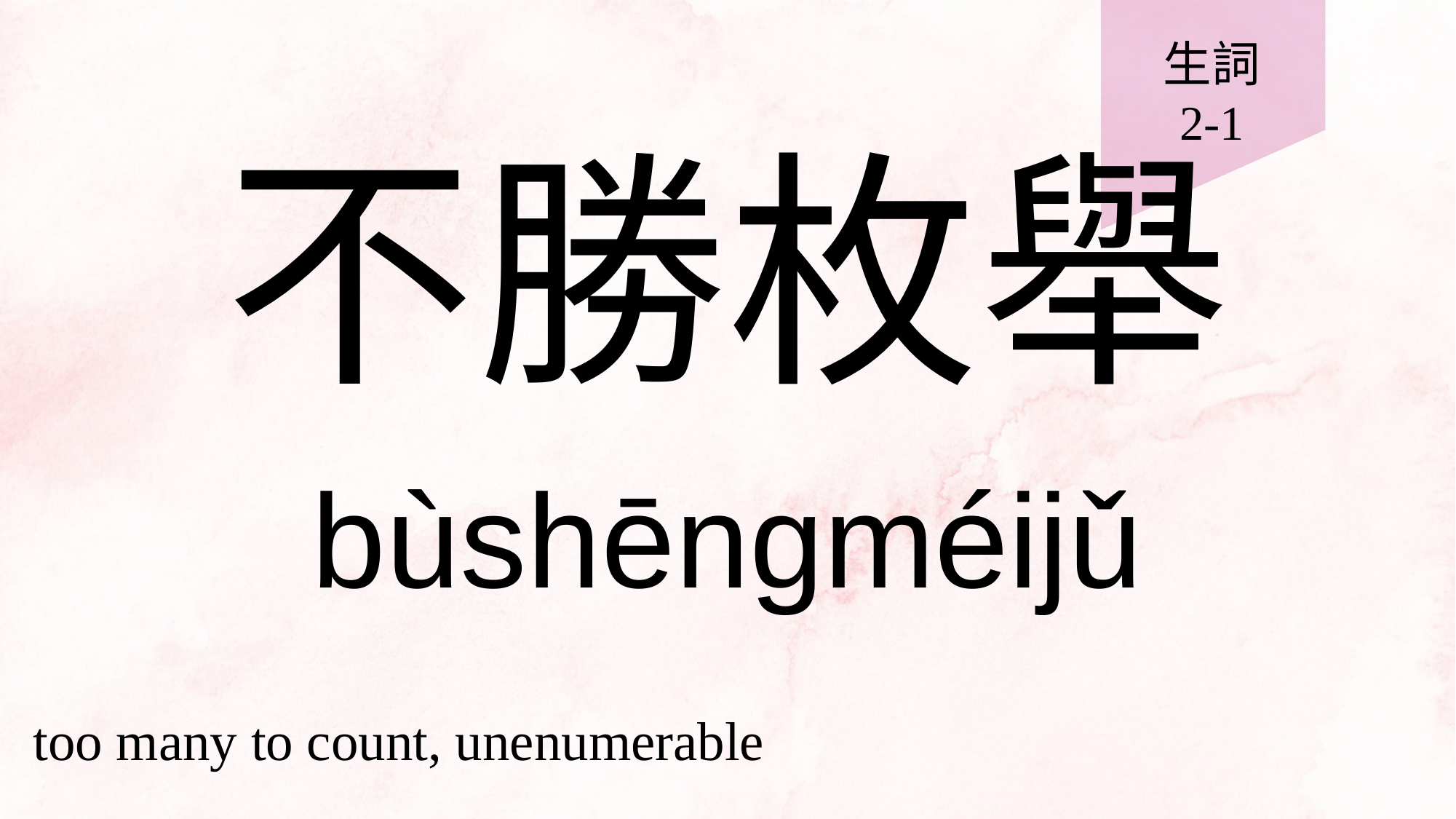

生詞
2-1
# 不勝枚舉
bùshēngméijǔ
too many to count, unenumerable